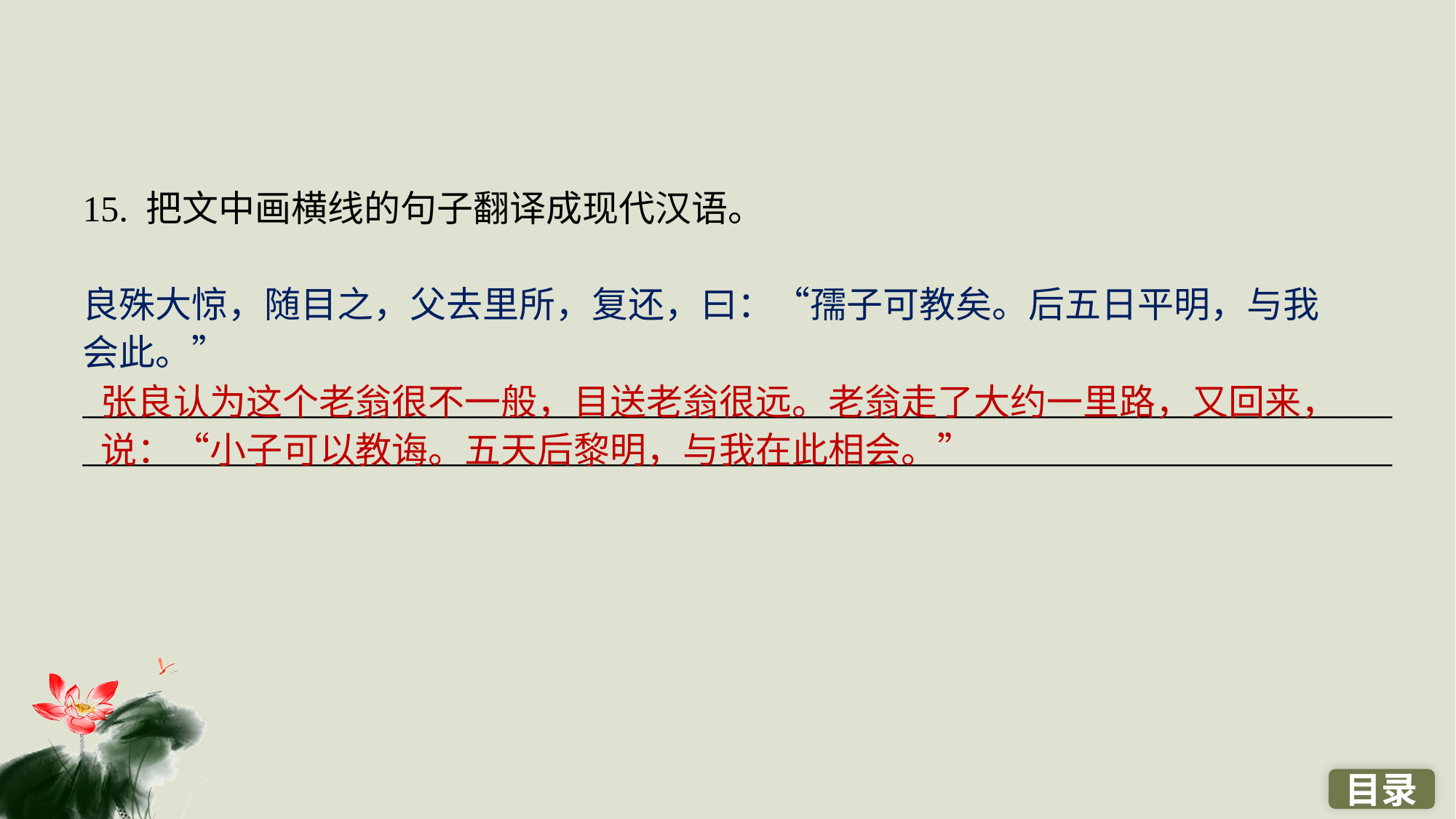

15. 把文中画横线的句子翻译成现代汉语。

良殊大惊，随目之，父去里所，复还，曰：“孺子可教矣。后五日平明，与我
会此。”
________________________________________________________________________
________________________________________________________________________
张良认为这个老翁很不一般，目送老翁很远。老翁走了大约一里路，又回来，说：“小子可以教诲。五天后黎明，与我在此相会。”